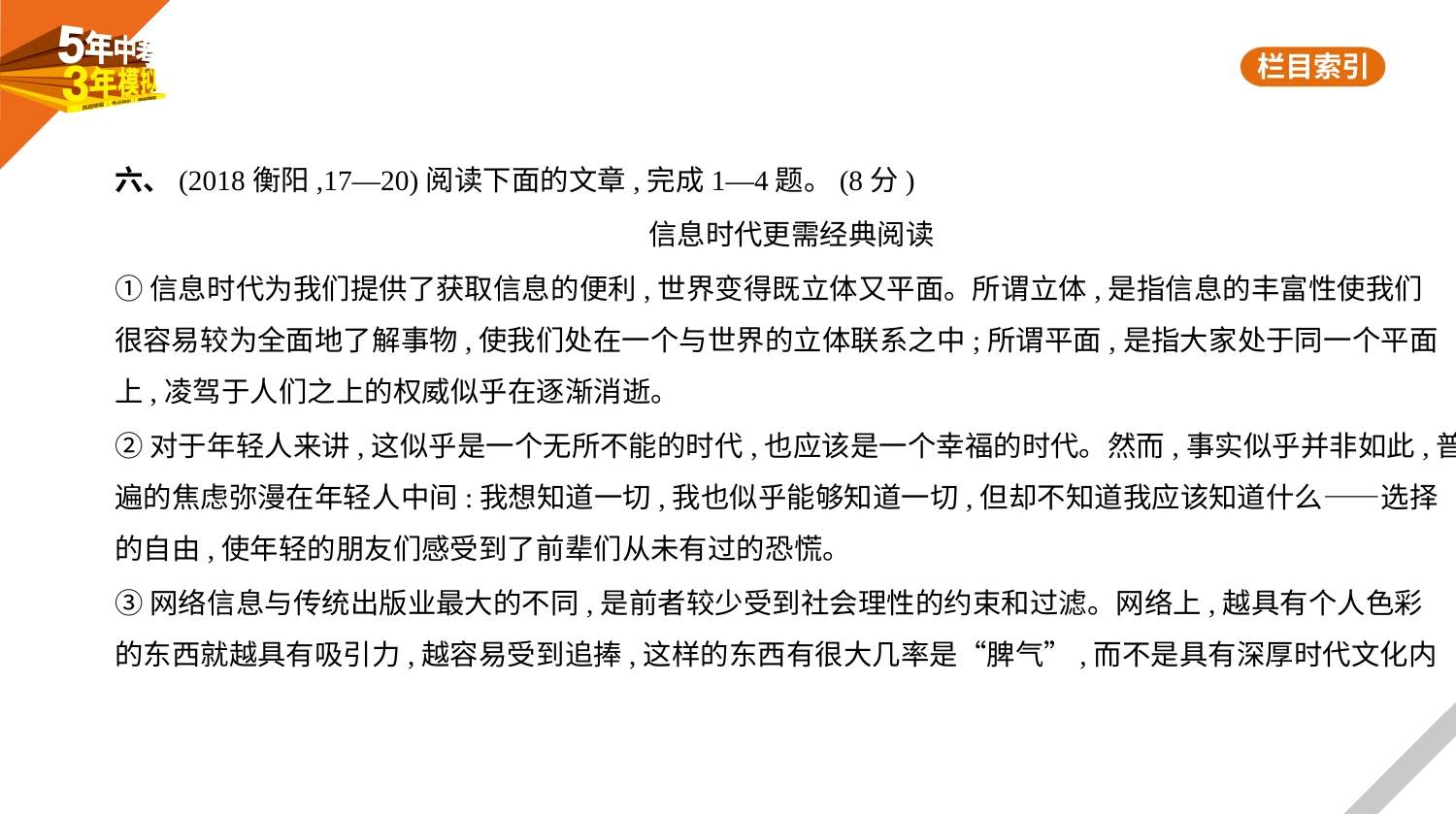

六、(2018衡阳,17—20)阅读下面的文章,完成1—4题。(8分)
信息时代更需经典阅读
①信息时代为我们提供了获取信息的便利,世界变得既立体又平面。所谓立体,是指信息的丰富性使我们
很容易较为全面地了解事物,使我们处在一个与世界的立体联系之中;所谓平面,是指大家处于同一个平面
上,凌驾于人们之上的权威似乎在逐渐消逝。
②对于年轻人来讲,这似乎是一个无所不能的时代,也应该是一个幸福的时代。然而,事实似乎并非如此,普
遍的焦虑弥漫在年轻人中间:我想知道一切,我也似乎能够知道一切,但却不知道我应该知道什么——选择
的自由,使年轻的朋友们感受到了前辈们从未有过的恐慌。
③网络信息与传统出版业最大的不同,是前者较少受到社会理性的约束和过滤。网络上,越具有个人色彩
的东西就越具有吸引力,越容易受到追捧,这样的东西有很大几率是“脾气”,而不是具有深厚时代文化内